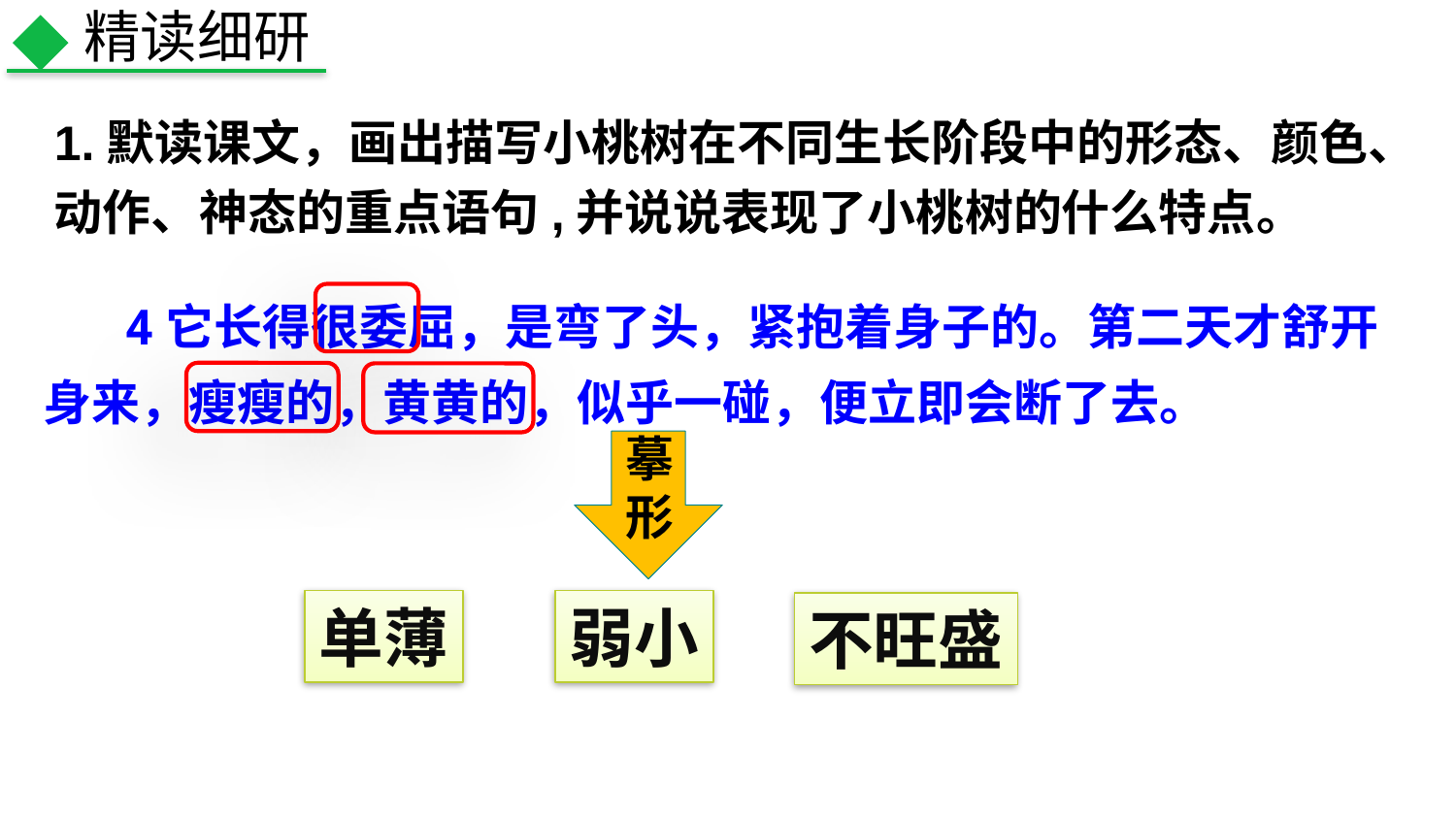

精读细研

1.默读课文，画出描写小桃树在不同生长阶段中的形态、颜色、动作、神态的重点语句,并说说表现了小桃树的什么特点。
4它长得很委屈，是弯了头，紧抱着身子的。第二天才舒开身来，瘦瘦的，黄黄的，似乎一碰，便立即会断了去。

摹形
单薄
弱小
不旺盛